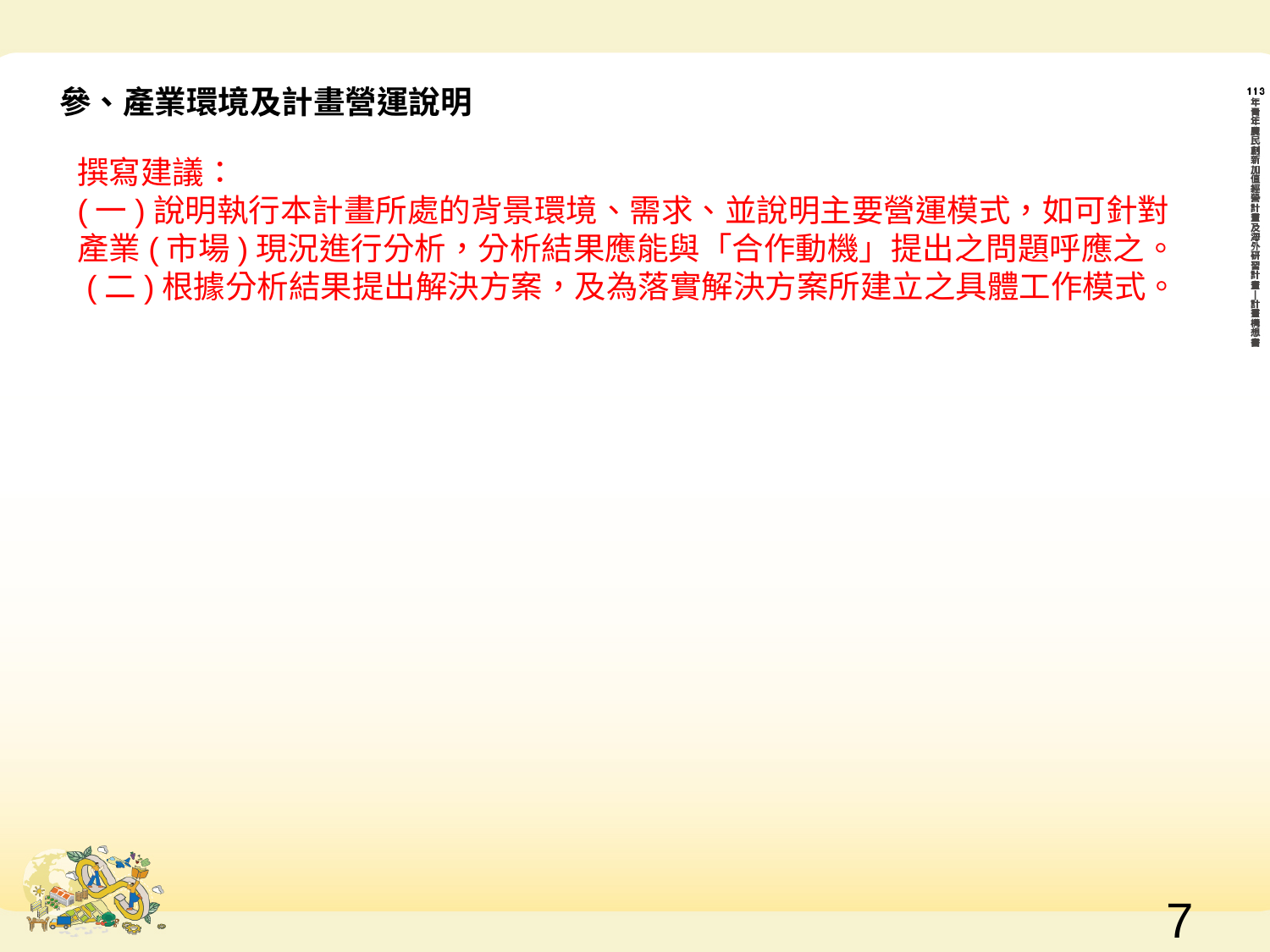

參、產業環境及計畫營運說明
撰寫建議：
(一)說明執行本計畫所處的背景環境、需求、並說明主要營運模式，如可針對產業(市場)現況進行分析，分析結果應能與「合作動機」提出之問題呼應之。
 (二)根據分析結果提出解決方案，及為落實解決方案所建立之具體工作模式。
7